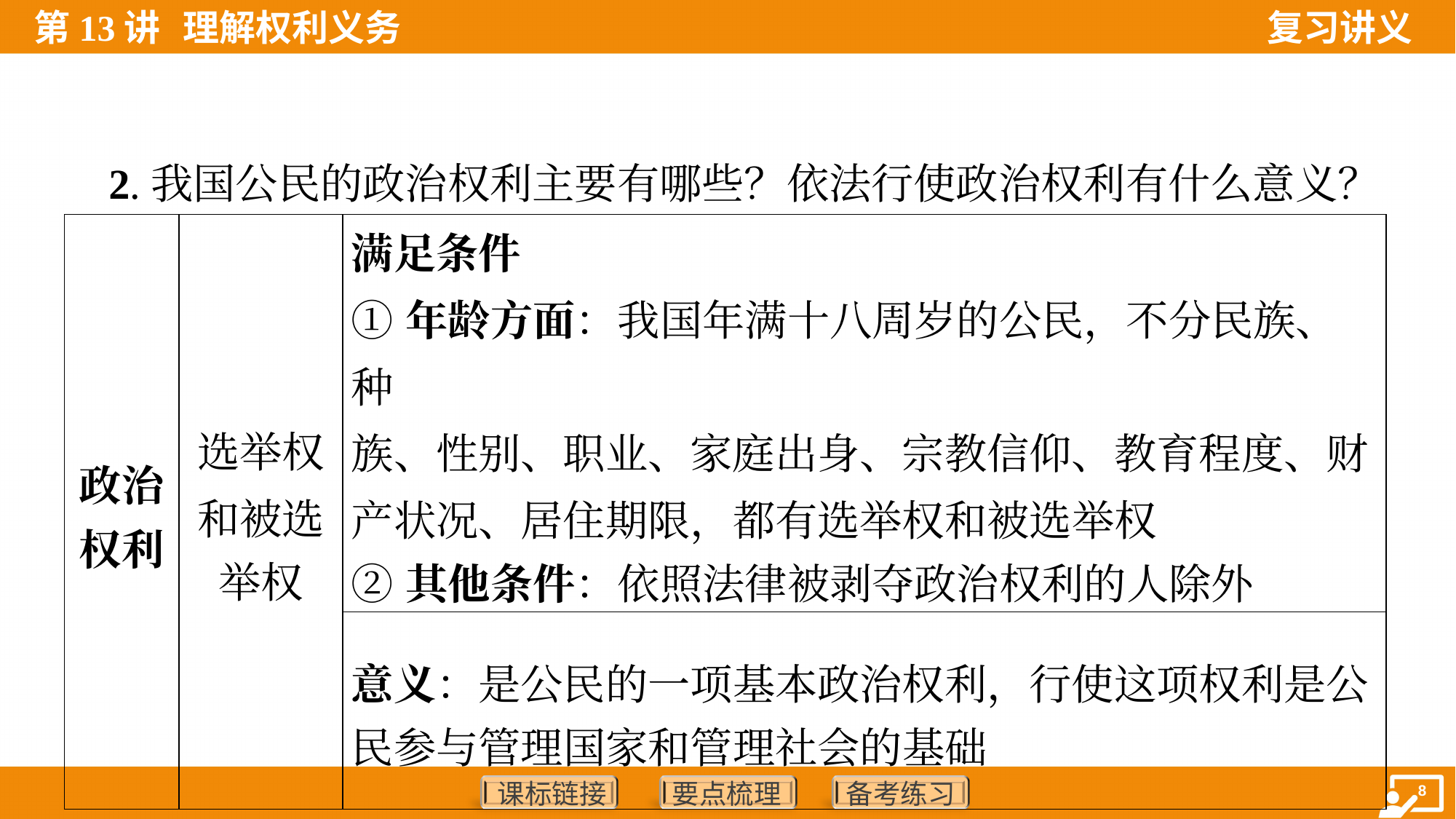

2.我国公民的政治权利主要有哪些？依法行使政治权利有什么意义？
| 政治 权利 | 选举权 和被选 举权 | 满足条件 ①年龄方面：我国年满十八周岁的公民，不分民族、种 族、性别、职业、家庭出身、宗教信仰、教育程度、财 产状况、居住期限，都有选举权和被选举权 ②其他条件：依照法律被剥夺政治权利的人除外 |
| --- | --- | --- |
|  |  | 意义：是公民的一项基本政治权利，行使这项权利是公 民参与管理国家和管理社会的基础 |